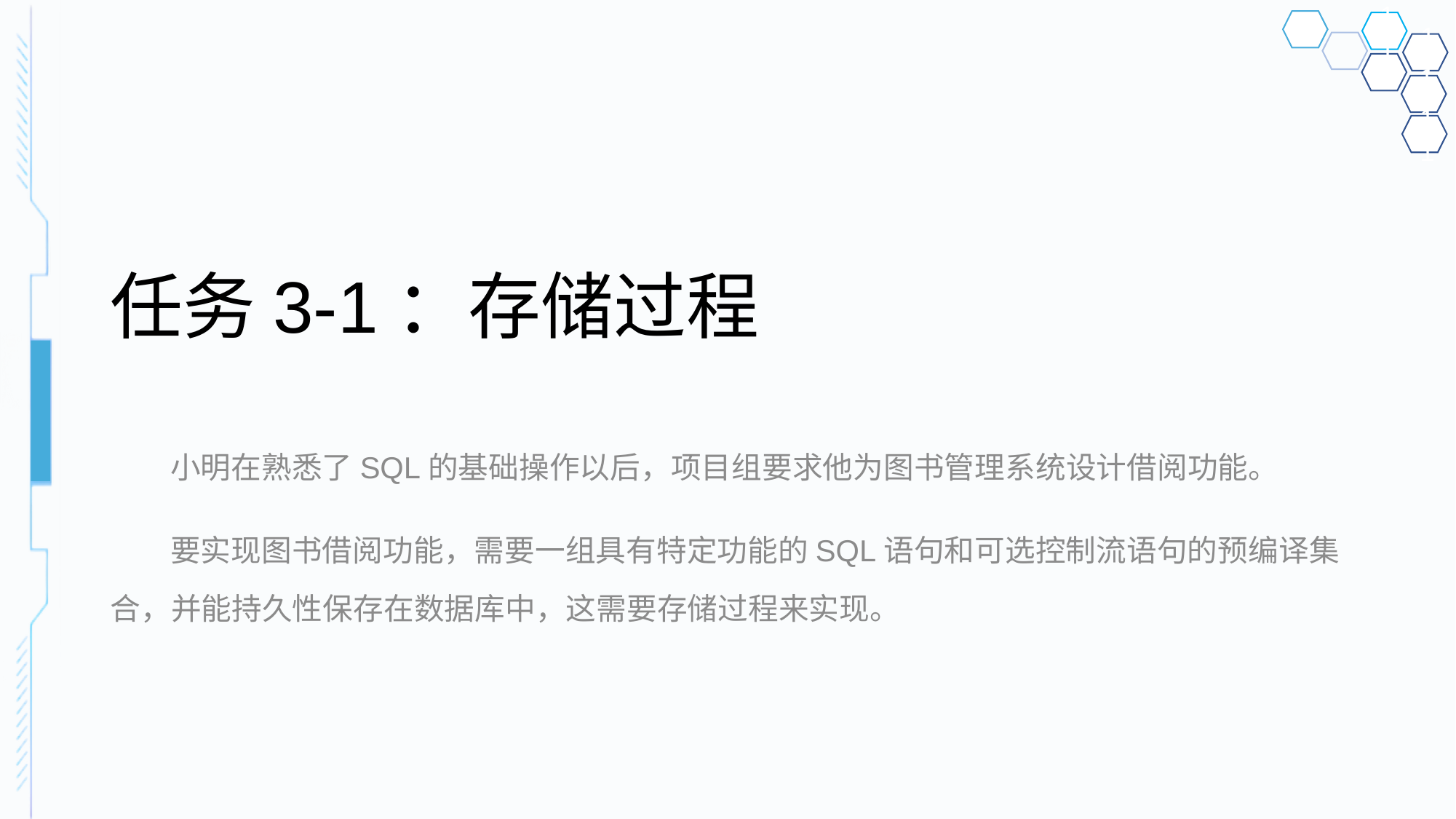

# 任务3-1：存储过程
小明在熟悉了SQL的基础操作以后，项目组要求他为图书管理系统设计借阅功能。
要实现图书借阅功能，需要一组具有特定功能的SQL语句和可选控制流语句的预编译集合，并能持久性保存在数据库中，这需要存储过程来实现。